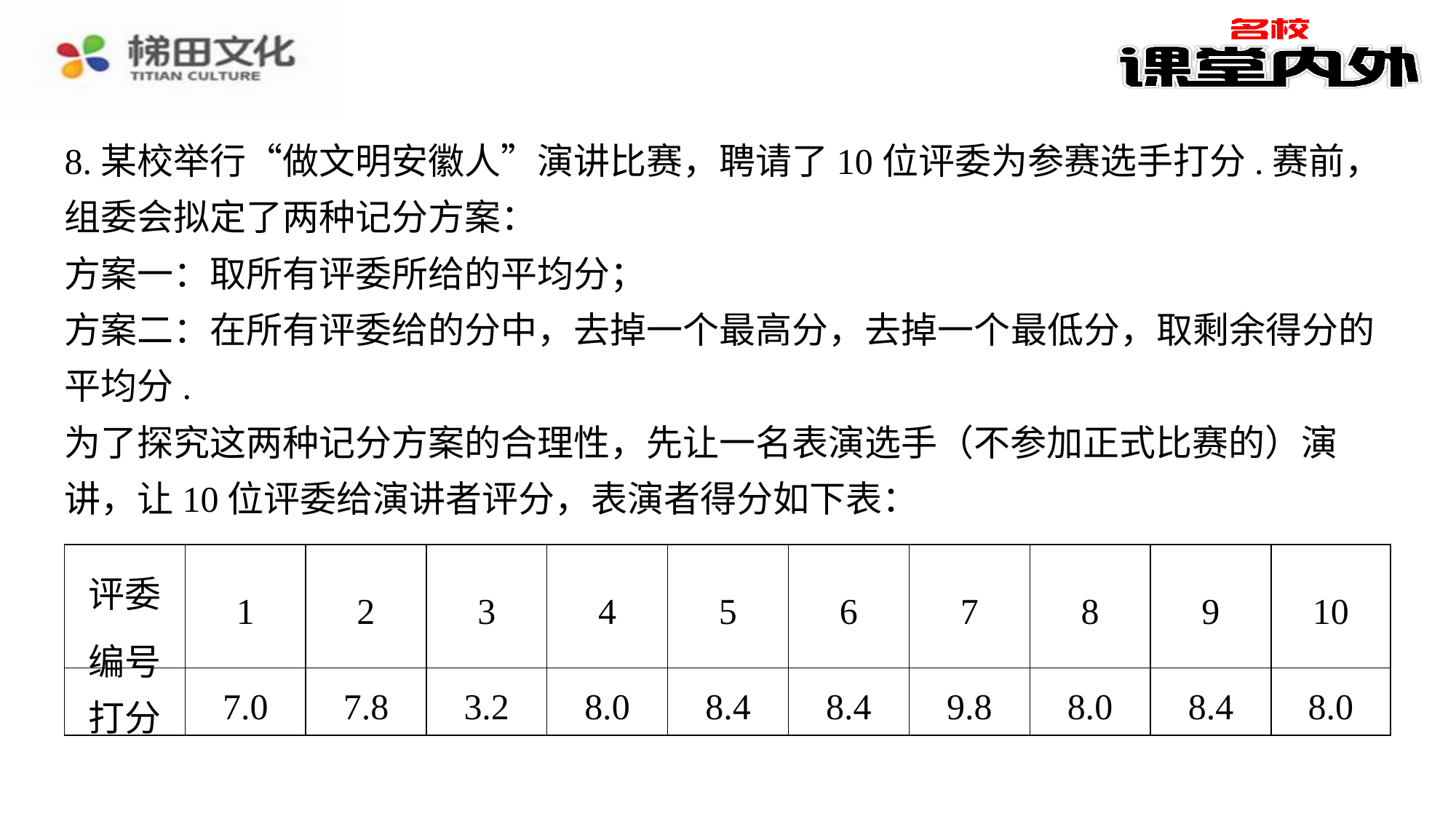

8.某校举行“做文明安徽人”演讲比赛，聘请了10位评委为参赛选手打分.赛前，组委会拟定了两种记分方案：
方案一：取所有评委所给的平均分；
方案二：在所有评委给的分中，去掉一个最高分，去掉一个最低分，取剩余得分的平均分.
为了探究这两种记分方案的合理性，先让一名表演选手（不参加正式比赛的）演讲，让10位评委给演讲者评分，表演者得分如下表：
| 评委 编号 | 1 | 2 | 3 | 4 | 5 | 6 | 7 | 8 | 9 | 10 |
| --- | --- | --- | --- | --- | --- | --- | --- | --- | --- | --- |
| 打分 | 7.0 | 7.8 | 3.2 | 8.0 | 8.4 | 8.4 | 9.8 | 8.0 | 8.4 | 8.0 |